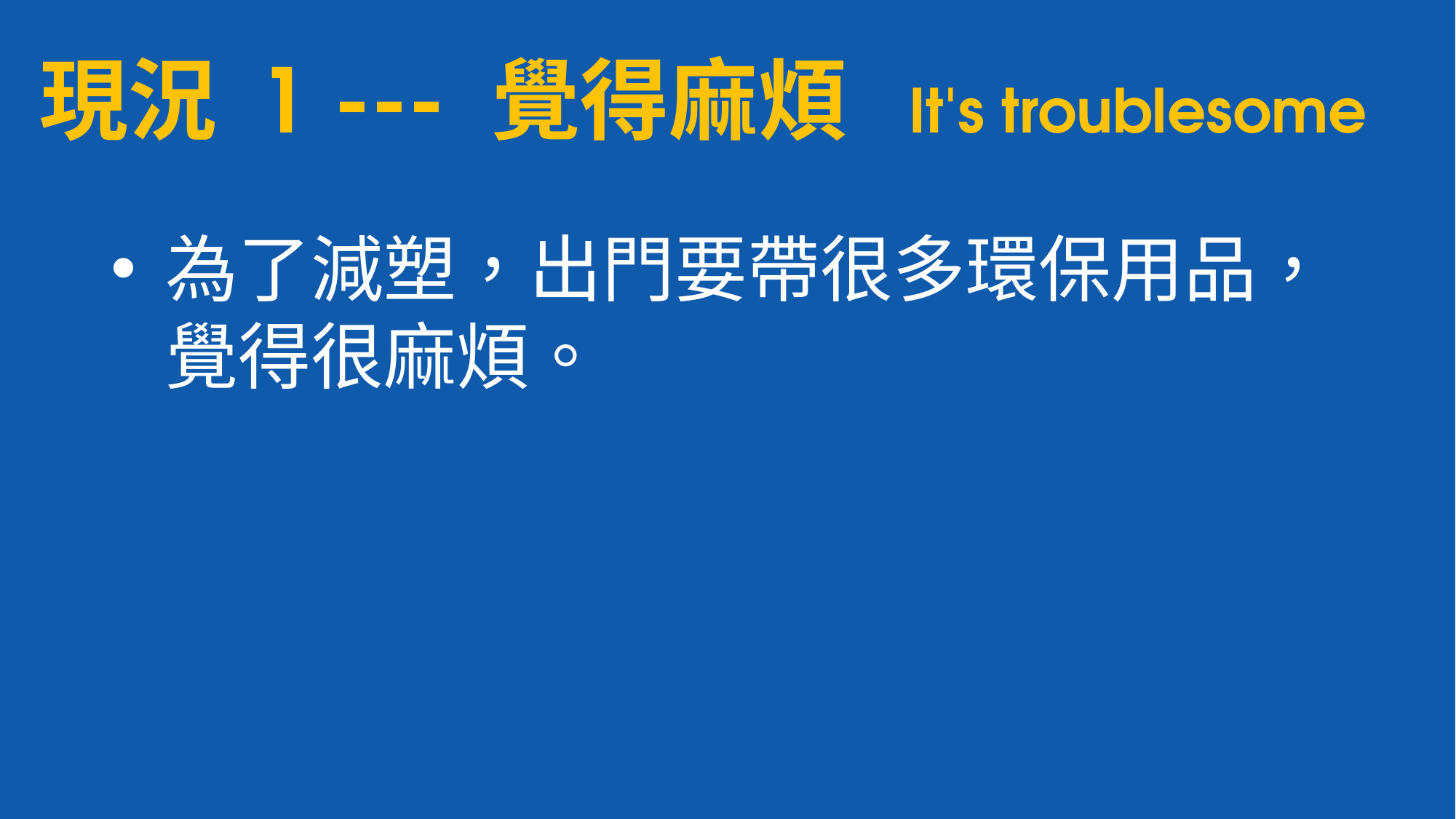

# 現況 1 --- 覺得麻煩  It's troublesome
為了減塑，出門要帶很多環保用品，覺得很麻煩。